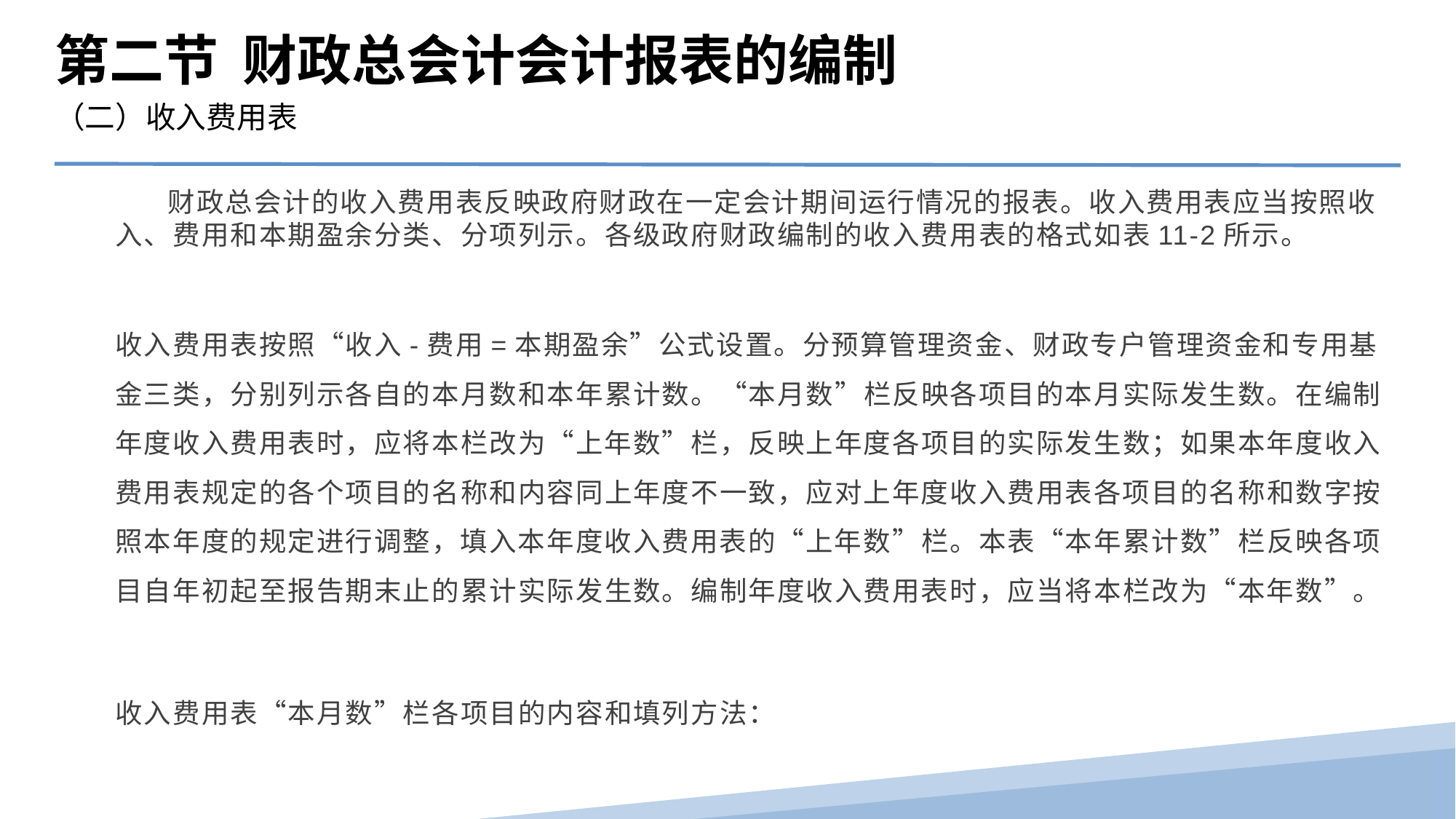

第二节  财政总会计会计报表的编制
（二）收入费用表
      财政总会计的收入费用表反映政府财政在一定会计期间运行情况的报表。收入费用表应当按照收入、费用和本期盈余分类、分项列示。各级政府财政编制的收入费用表的格式如表11-2所示。

收入费用表按照“收入-费用=本期盈余”公式设置。分预算管理资金、财政专户管理资金和专用基金三类，分别列示各自的本月数和本年累计数。“本月数”栏反映各项目的本月实际发生数。在编制年度收入费用表时，应将本栏改为“上年数”栏，反映上年度各项目的实际发生数；如果本年度收入费用表规定的各个项目的名称和内容同上年度不一致，应对上年度收入费用表各项目的名称和数字按照本年度的规定进行调整，填入本年度收入费用表的“上年数”栏。本表“本年累计数”栏反映各项目自年初起至报告期末止的累计实际发生数。编制年度收入费用表时，应当将本栏改为“本年数”。

收入费用表“本月数”栏各项目的内容和填列方法：